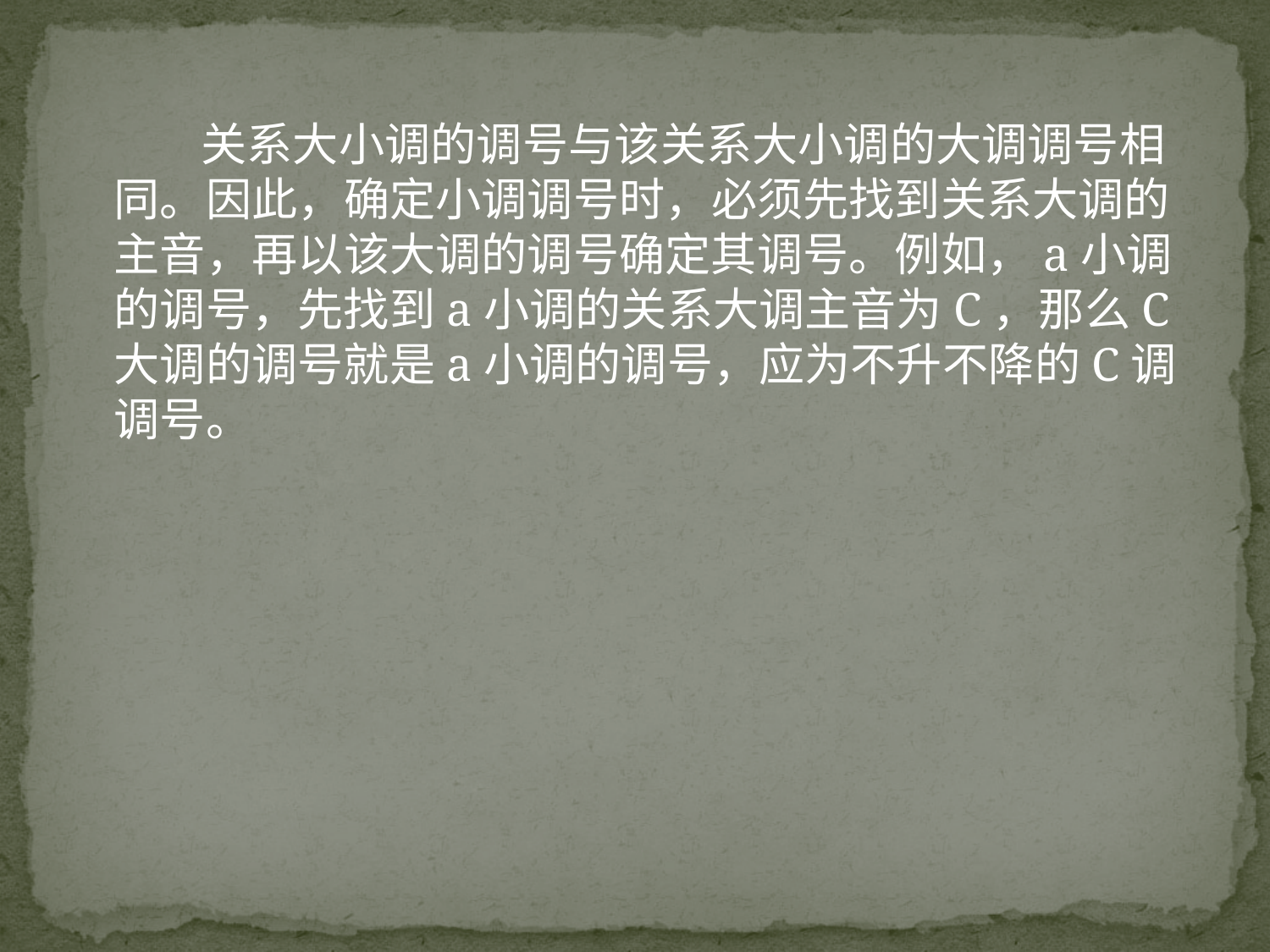

关系大小调的调号与该关系大小调的大调调号相同。因此，确定小调调号时，必须先找到关系大调的主音，再以该大调的调号确定其调号。例如，a小调的调号，先找到a小调的关系大调主音为C，那么C大调的调号就是a小调的调号，应为不升不降的C调调号。